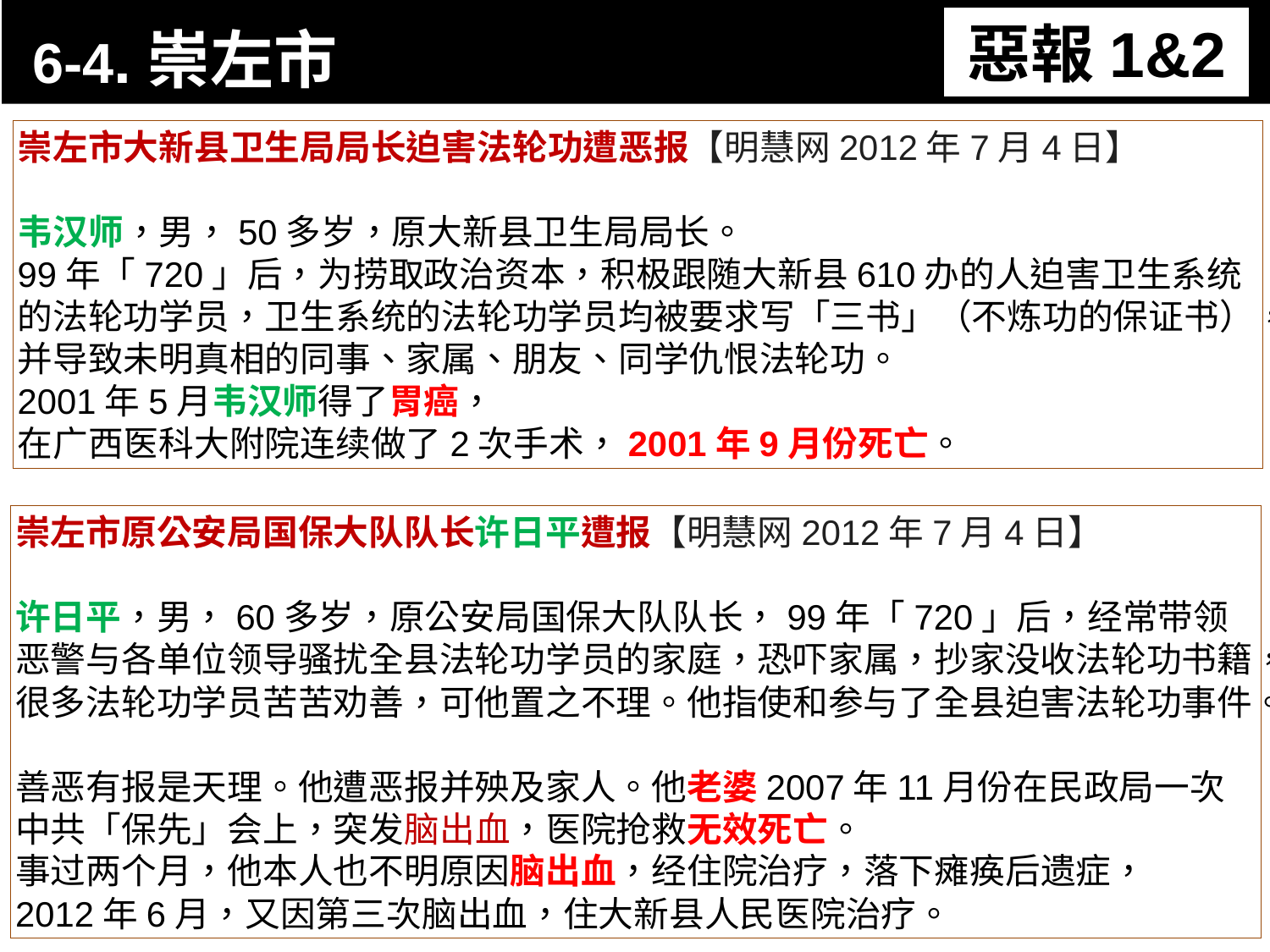

6-4.崇左市

惡報1&2
11-3. XX市官員惡報實例
崇左市大新县卫生局局长迫害法轮功遭恶报【明慧网2012年7月4日】

韦汉师，男，50多岁，原大新县卫生局局长。
99年「720」后，为捞取政治资本，积极跟随大新县610办的人迫害卫生系统的法轮功学员，卫生系统的法轮功学员均被要求写「三书」（不炼功的保证书），并导致未明真相的同事、家属、朋友、同学仇恨法轮功。
2001年5月韦汉师得了胃癌，
在广西医科大附院连续做了2次手术，2001年9月份死亡。
崇左市原公安局国保大队队长许日平遭报【明慧网2012年7月4日】

许日平，男，60多岁，原公安局国保大队队长，99年「720」后，经常带领恶警与各单位领导骚扰全县法轮功学员的家庭，恐吓家属，抄家没收法轮功书籍，
很多法轮功学员苦苦劝善，可他置之不理。他指使和参与了全县迫害法轮功事件。

善恶有报是天理。他遭恶报并殃及家人。他老婆2007年11月份在民政局一次中共「保先」会上，突发脑出血，医院抢救无效死亡。
事过两个月，他本人也不明原因脑出血，经住院治疗，落下瘫痪后遗症，
2012年6月，又因第三次脑出血，住大新县人民医院治疗。